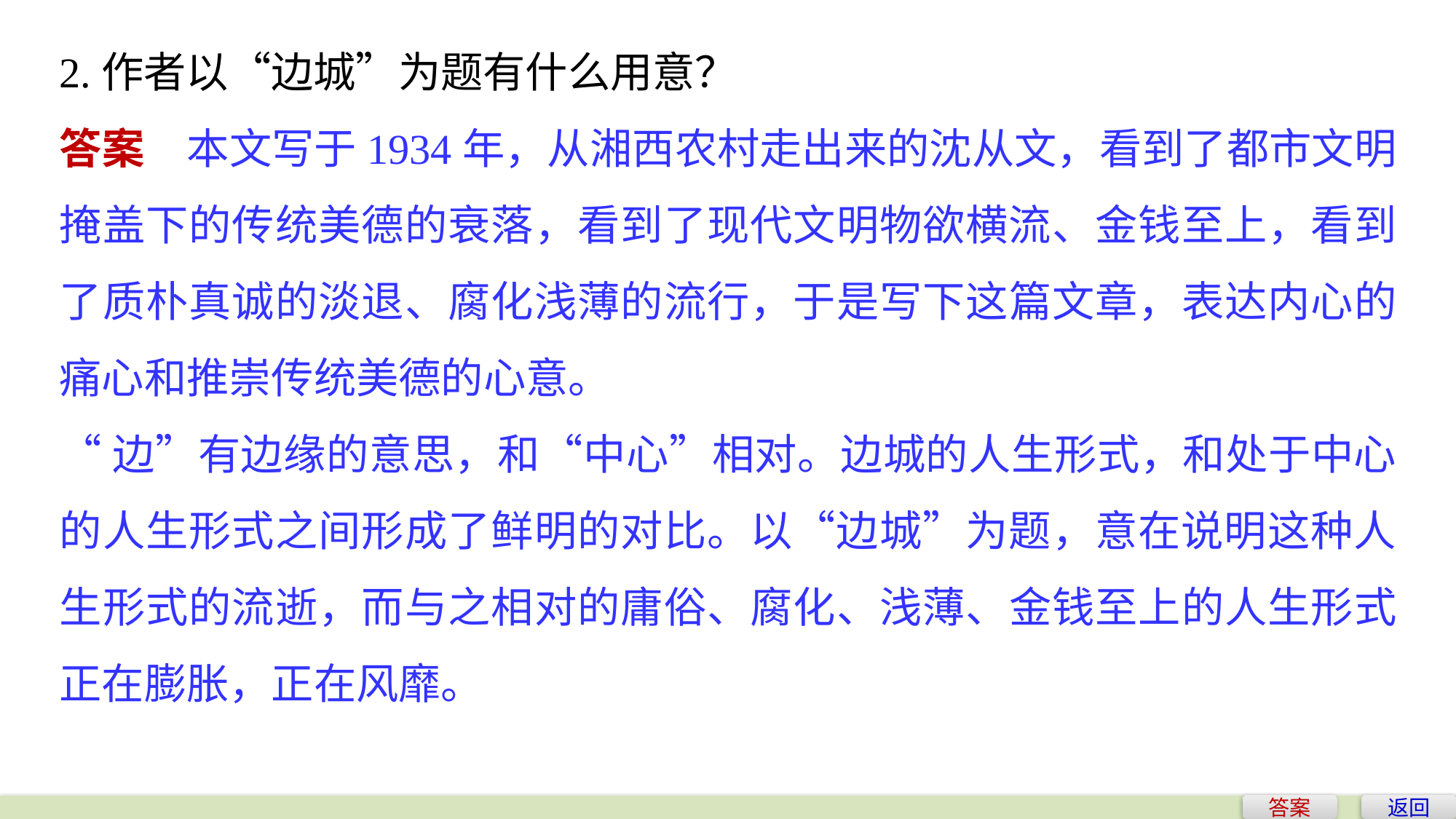

2.作者以“边城”为题有什么用意？
答案　本文写于1934年，从湘西农村走出来的沈从文，看到了都市文明掩盖下的传统美德的衰落，看到了现代文明物欲横流、金钱至上，看到了质朴真诚的淡退、腐化浅薄的流行，于是写下这篇文章，表达内心的痛心和推崇传统美德的心意。
“边”有边缘的意思，和“中心”相对。边城的人生形式，和处于中心的人生形式之间形成了鲜明的对比。以“边城”为题，意在说明这种人生形式的流逝，而与之相对的庸俗、腐化、浅薄、金钱至上的人生形式正在膨胀，正在风靡。
答案
返回